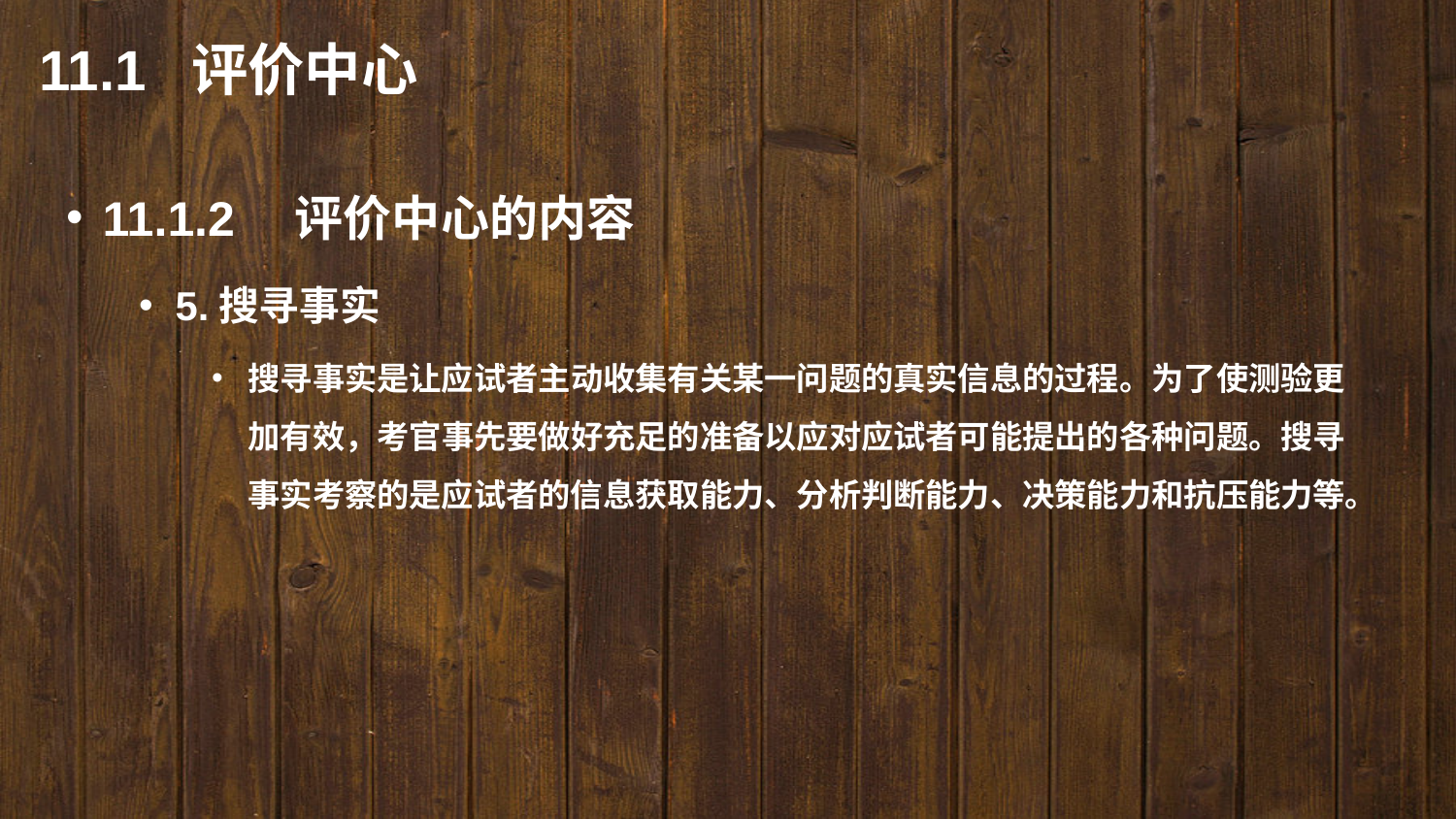

11.1  评价中心
11.1.2　评价中心的内容
5.搜寻事实
搜寻事实是让应试者主动收集有关某一问题的真实信息的过程。为了使测验更加有效，考官事先要做好充足的准备以应对应试者可能提出的各种问题。搜寻事实考察的是应试者的信息获取能力、分析判断能力、决策能力和抗压能力等。